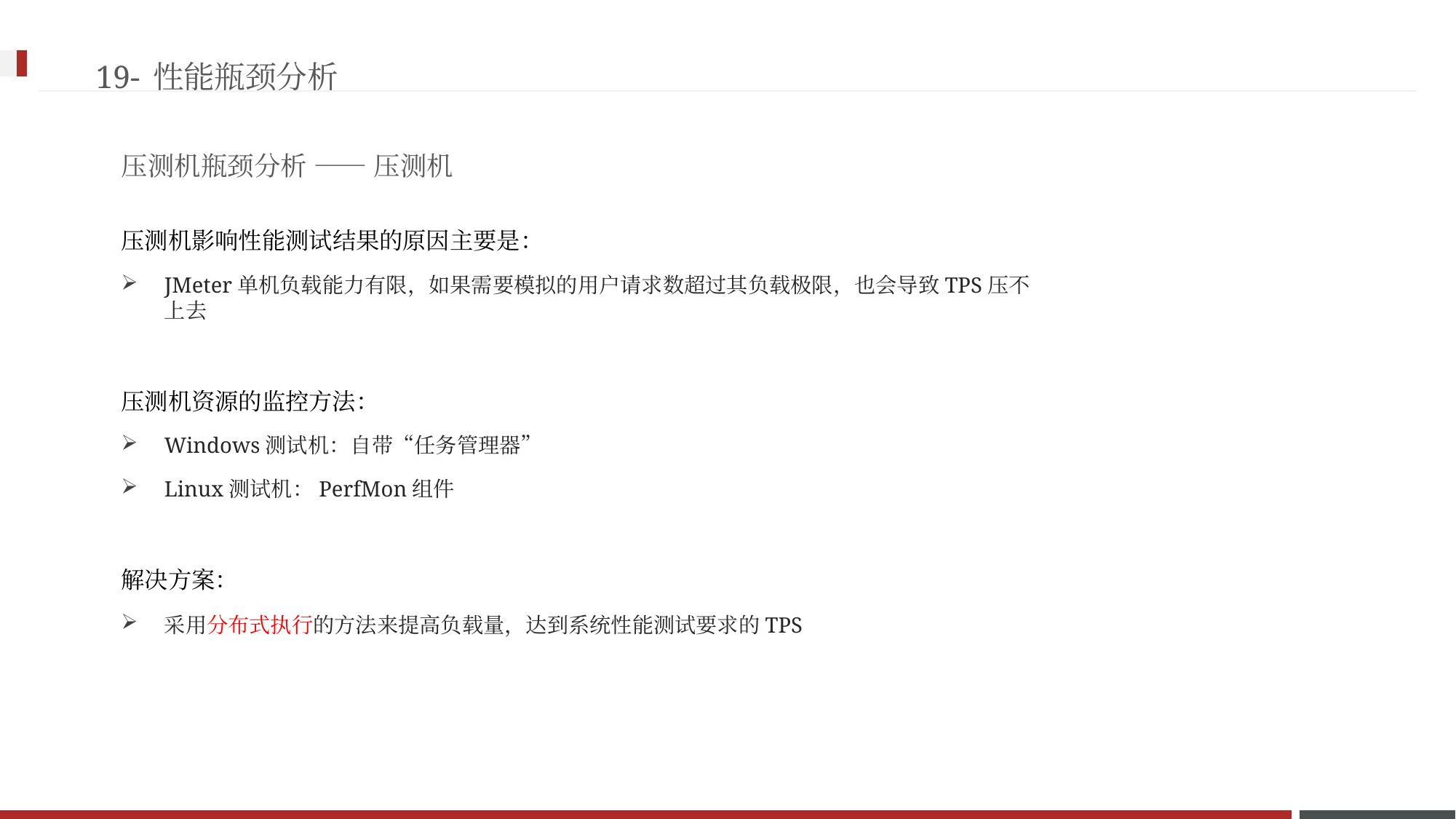

19-性能瓶颈分析

压测机瓶颈分析 —— 压测机

压测机影响性能测试结果的原因主要是：

JMeter单机负载能力有限，如果需要模拟的用户请求数超过其负载极限，也会导致TPS压不上去

压测机资源的监控方法：

Windows测试机：自带“任务管理器”
Linux测试机：PerfMon组件

解决方案：

采用分布式执行的方法来提高负载量，达到系统性能测试要求的TPS